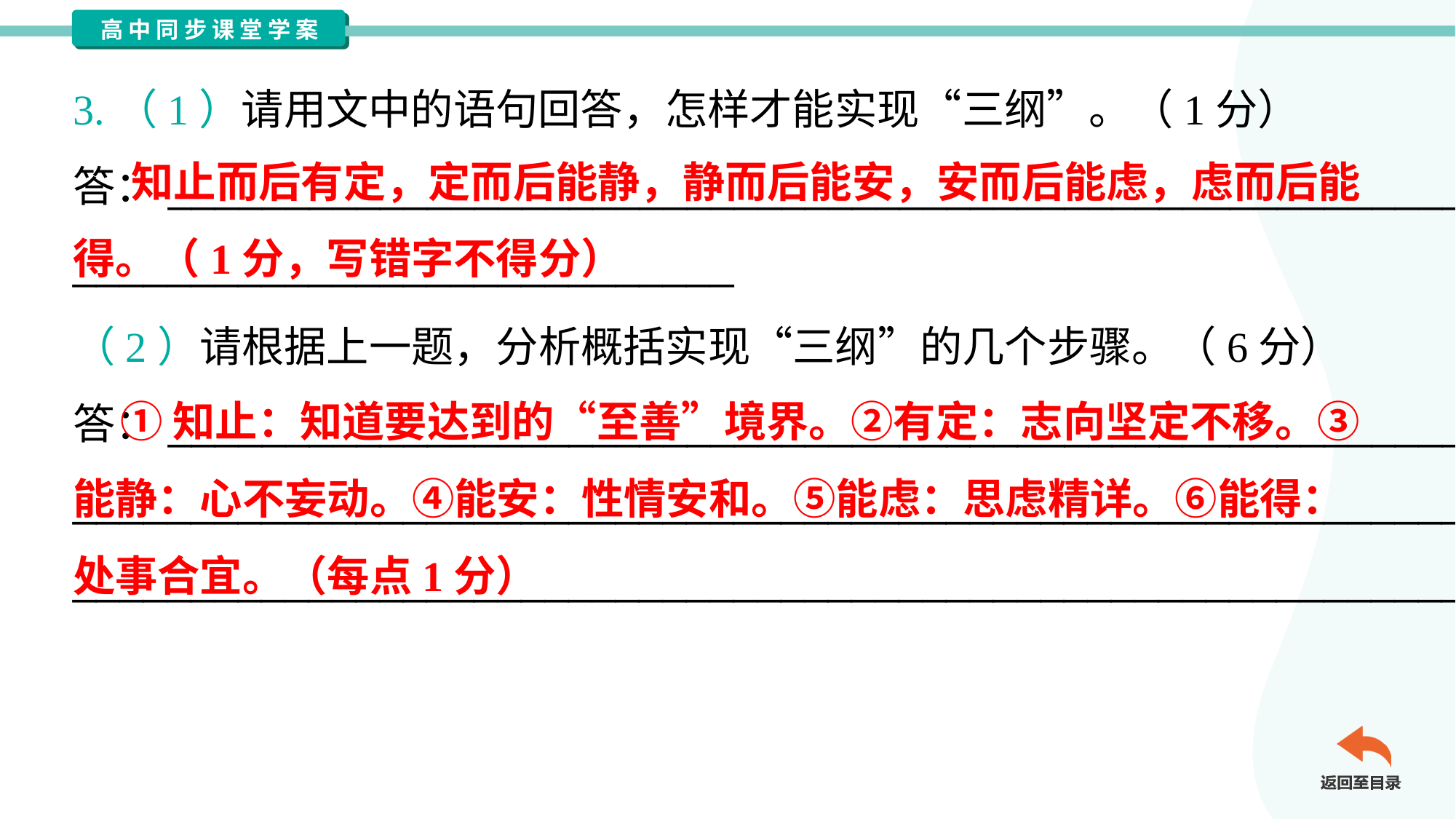

3.（1）请用文中的语句回答，怎样才能实现“三纲”。（1分）
答：_________________________________________________________
____________________________
     知止而后有定，定而后能静，静而后能安，安而后能虑，虑而后能得。（1分，写错字不得分）
（2）请根据上一题，分析概括实现“三纲”的几个步骤。（6分）
答：_________________________________________________________
_____________________________________________________________
_____________________________________________________________
     ①知止：知道要达到的“至善”境界。②有定：志向坚定不移。③
能静：心不妄动。④能安：性情安和。⑤能虑：思虑精详。⑥能得：
处事合宜。（每点1分）